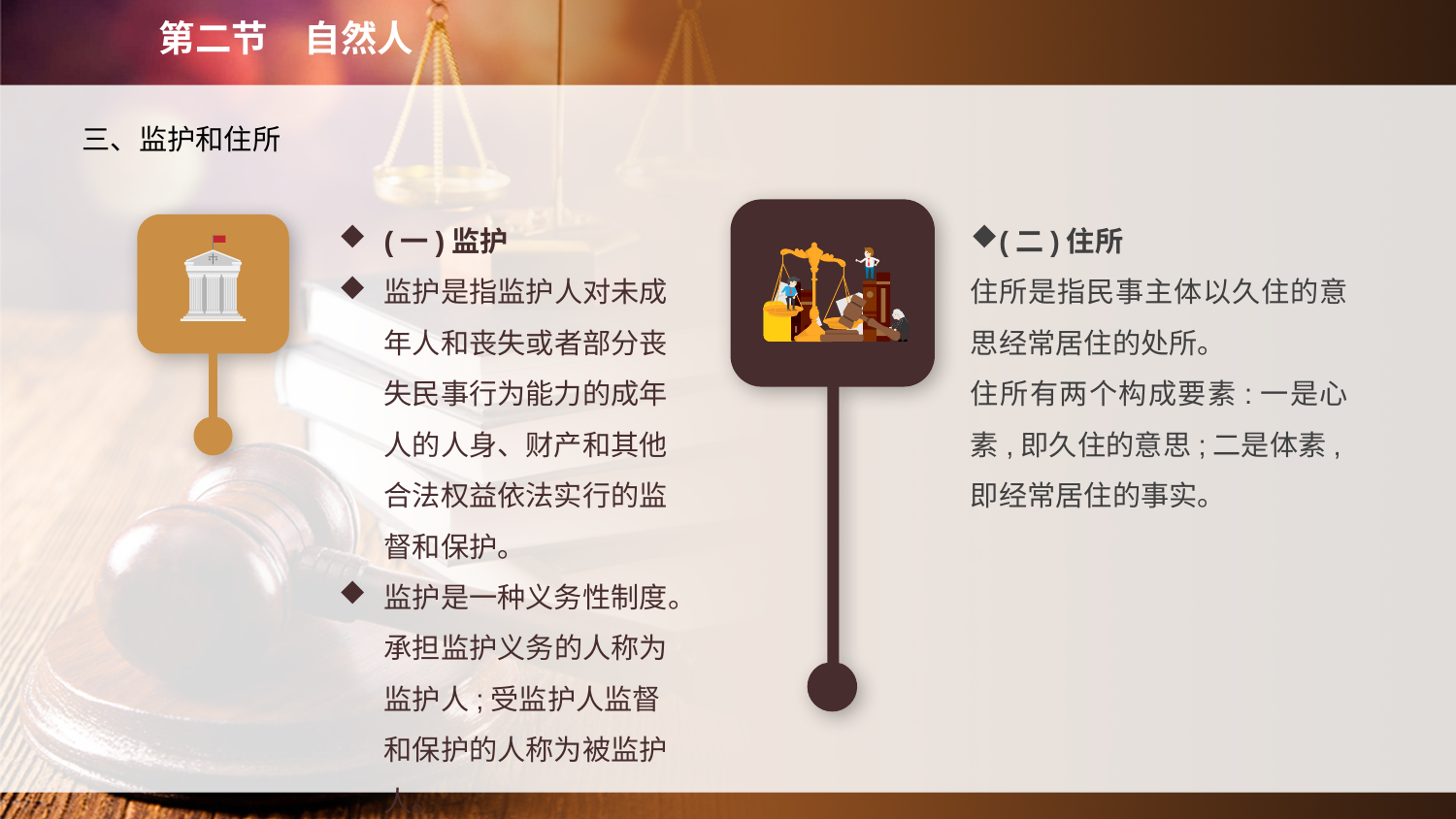

第二节　自然人
三、监护和住所
(一)监护
监护是指监护人对未成年人和丧失或者部分丧失民事行为能力的成年人的人身、财产和其他合法权益依法实行的监督和保护。
监护是一种义务性制度。承担监护义务的人称为监护人;受监护人监督和保护的人称为被监护人。

(二)住所
住所是指民事主体以久住的意思经常居住的处所。
住所有两个构成要素:一是心素,即久住的意思;二是体素,即经常居住的事实。